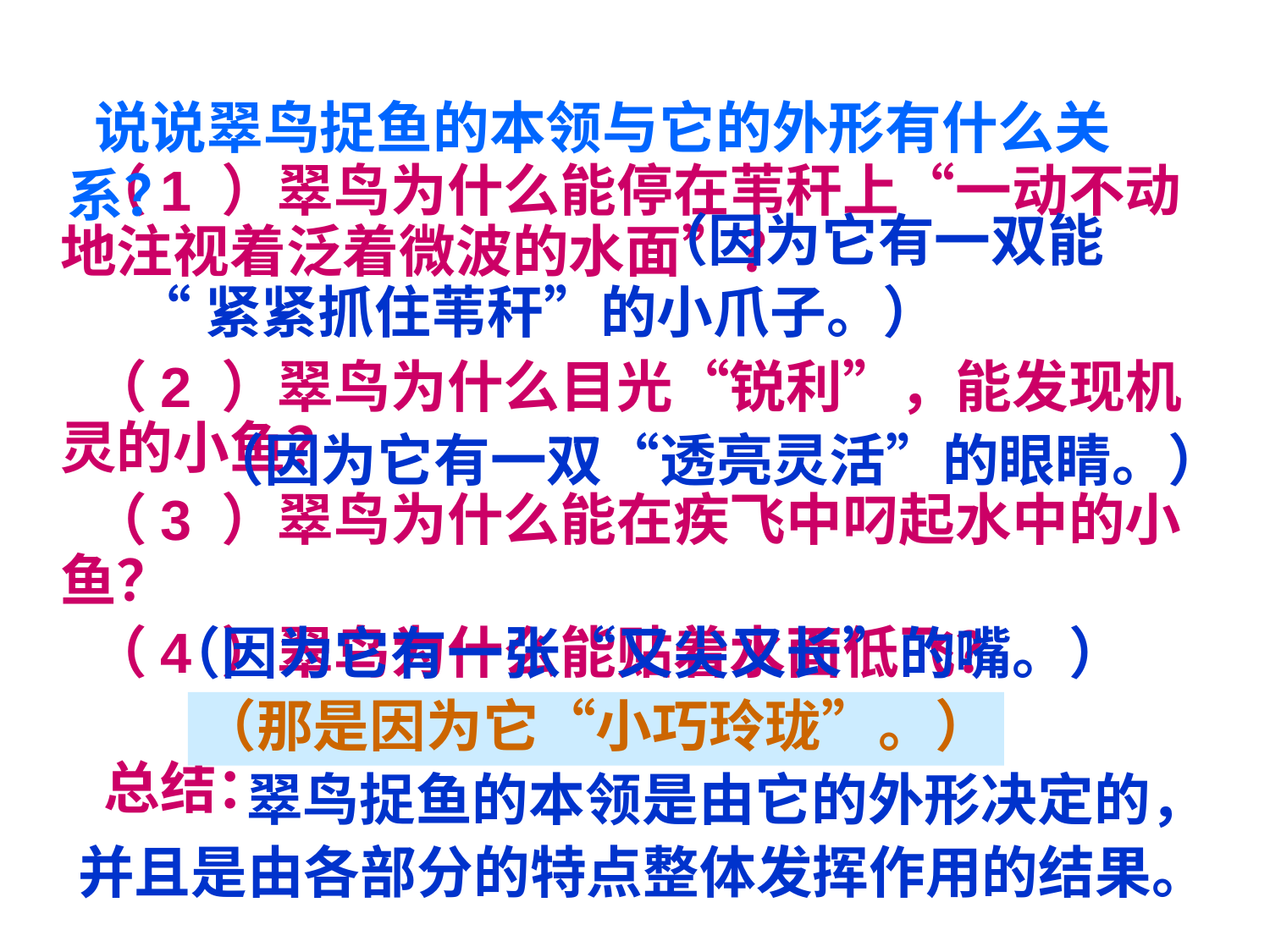

说说翠鸟捉鱼的本领与它的外形有什么关系？
     （1 ）翠鸟为什么能停在苇秆上“一动不动地注视着泛着微波的水面”？

     （2 ）翠鸟为什么目光“锐利”，能发现机灵的小鱼？
     （3 ）翠鸟为什么能在疾飞中叼起水中的小鱼？
     （4 ）翠鸟为什么能贴着水面低飞？

      总结：
                                       （因为它有一双能
“紧紧抓住苇秆”的小爪子。）
（因为它有一双“透亮灵活”的眼睛。）
（因为它有一张“又尖又长”的嘴。）
（那是因为它“小巧玲珑”。）
            翠鸟捉鱼的本领是由它的外形决定的，
并且是由各部分的特点整体发挥作用的结果。